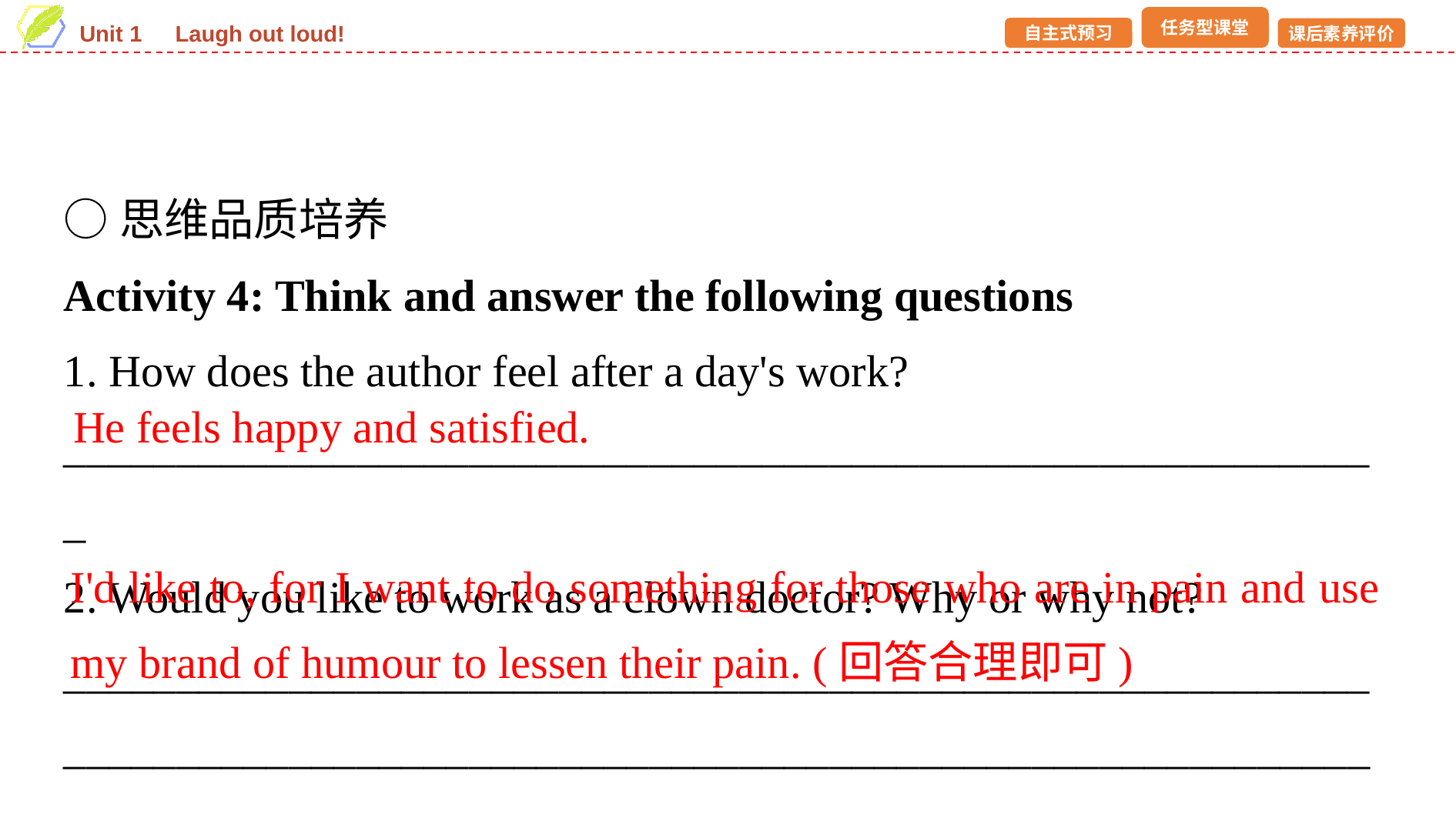

○思维品质培养
Activity 4: Think and answer the following questions
1. How does the author feel after a day's work?
___________________________________________________________
2. Would you like to work as a clown doctor? Why or why not?
______________________________________________________________________________________________________________________
He feels happy and satisfied.
I'd like to, for I want to do something for those who are in pain and use my brand of humour to lessen their pain. (回答合理即可)